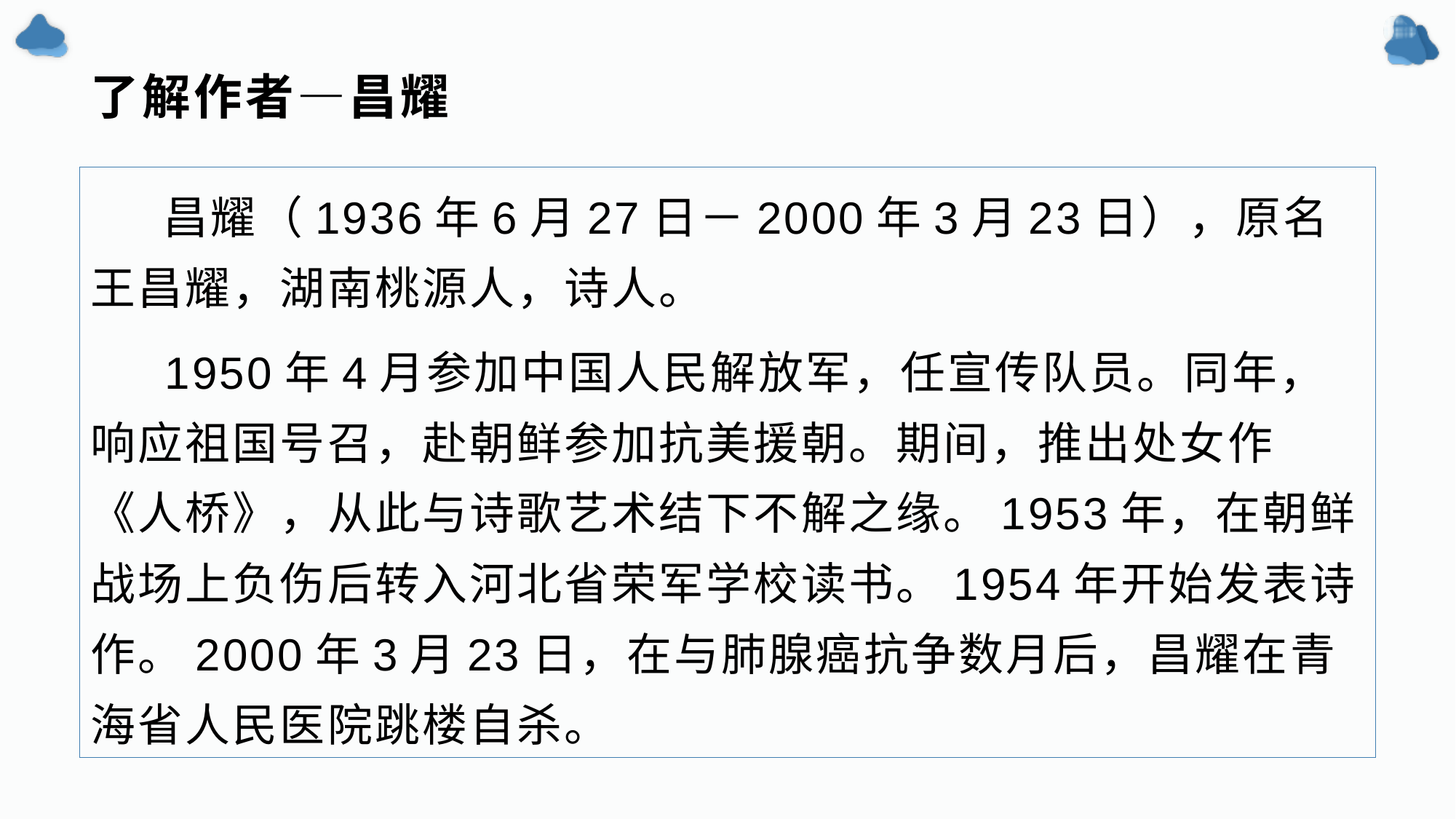

# 了解作者—昌耀
     昌耀（1936年6月27日－2000年3月23日），原名王昌耀，湖南桃源人，诗人。
     1950年4月参加中国人民解放军，任宣传队员。同年，响应祖国号召，赴朝鲜参加抗美援朝。期间，推出处女作《人桥》，从此与诗歌艺术结下不解之缘。1953年，在朝鲜战场上负伤后转入河北省荣军学校读书。1954年开始发表诗作。2000年3月23日，在与肺腺癌抗争数月后，昌耀在青海省人民医院跳楼自杀。